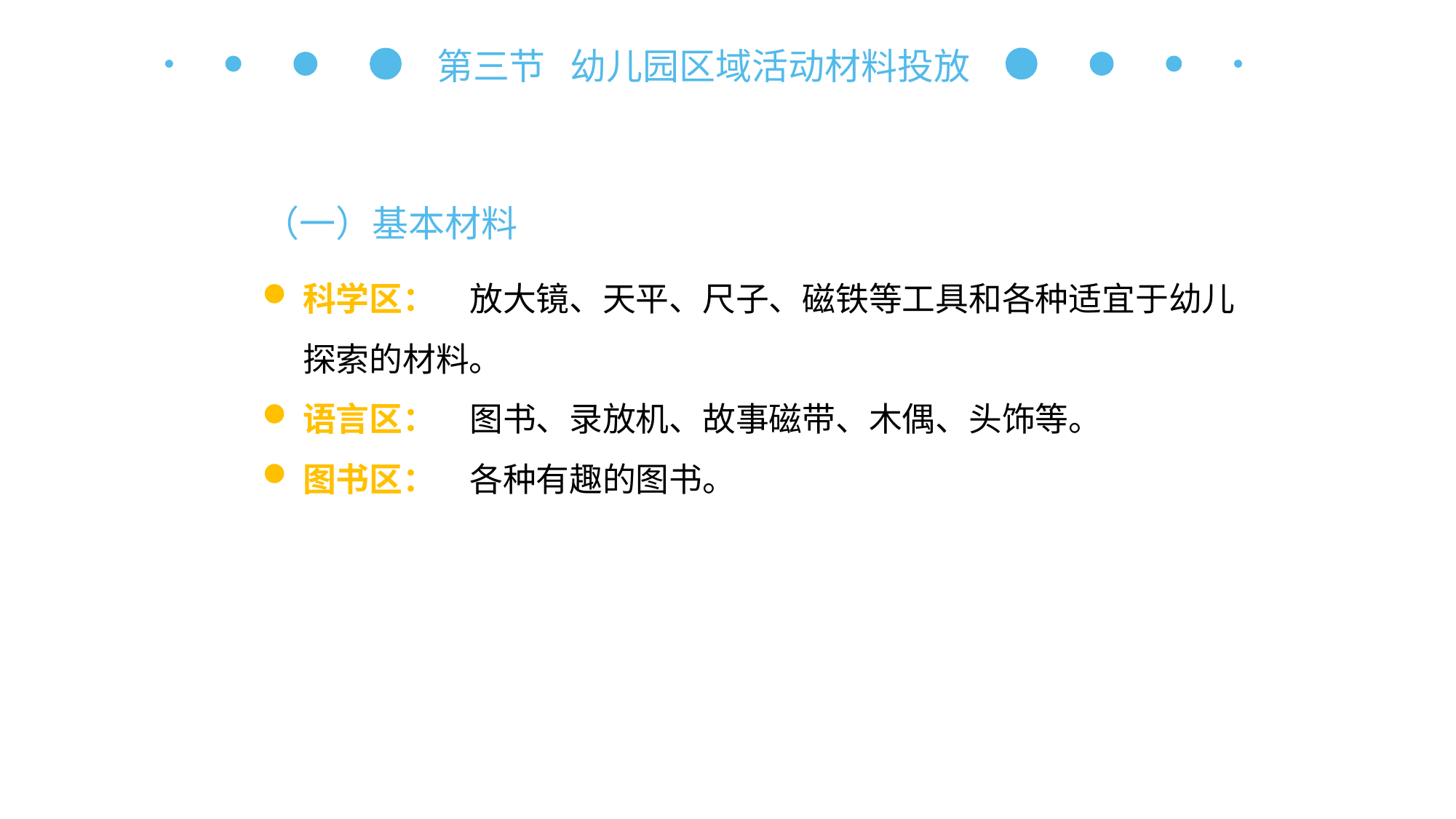

第三节   幼儿园区域活动材料投放

（一）基本材料
科学区：　放大镜、天平、尺子、磁铁等工具和各种适宜于幼儿探索的材料。
语言区：　图书、录放机、故事磁带、木偶、头饰等。
图书区：　各种有趣的图书。